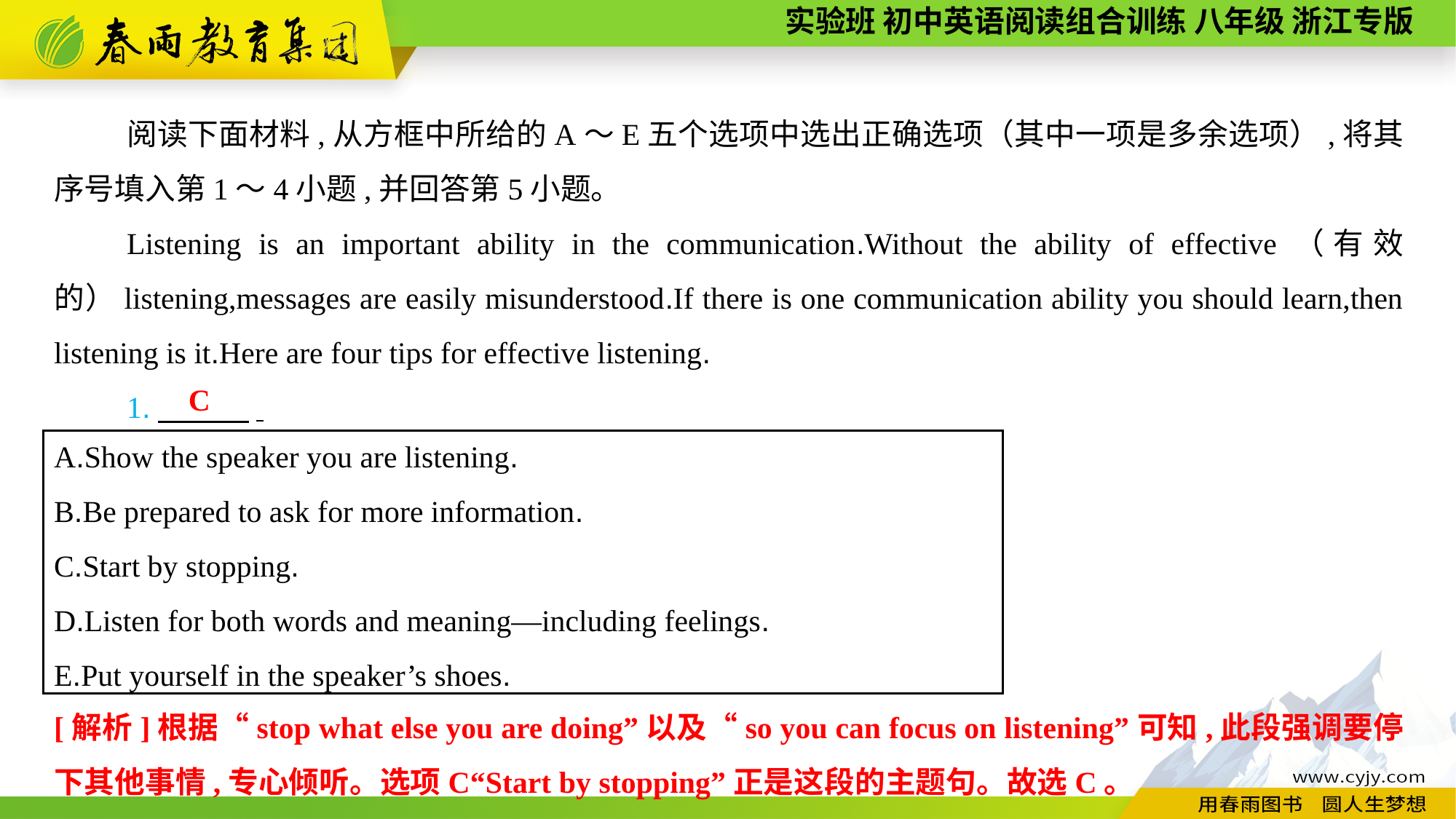

阅读下面材料,从方框中所给的A～E五个选项中选出正确选项（其中一项是多余选项）,将其序号填入第1～4小题,并回答第5小题。
Listening is an important ability in the communication.Without the ability of effective（有效的）listening,messages are easily misunderstood.If there is one communication ability you should learn,then listening is it.Here are four tips for effective listening.
1.　　　.
C
A.Show the speaker you are listening.
B.Be prepared to ask for more information.
C.Start by stopping.
D.Listen for both words and meaning—including feelings.
E.Put yourself in the speaker’s shoes.

[解析]根据“stop what else you are doing”以及“so you can focus on listening”可知,此段强调要停下其他事情,专心倾听。选项C“Start by stopping”正是这段的主题句。故选C。